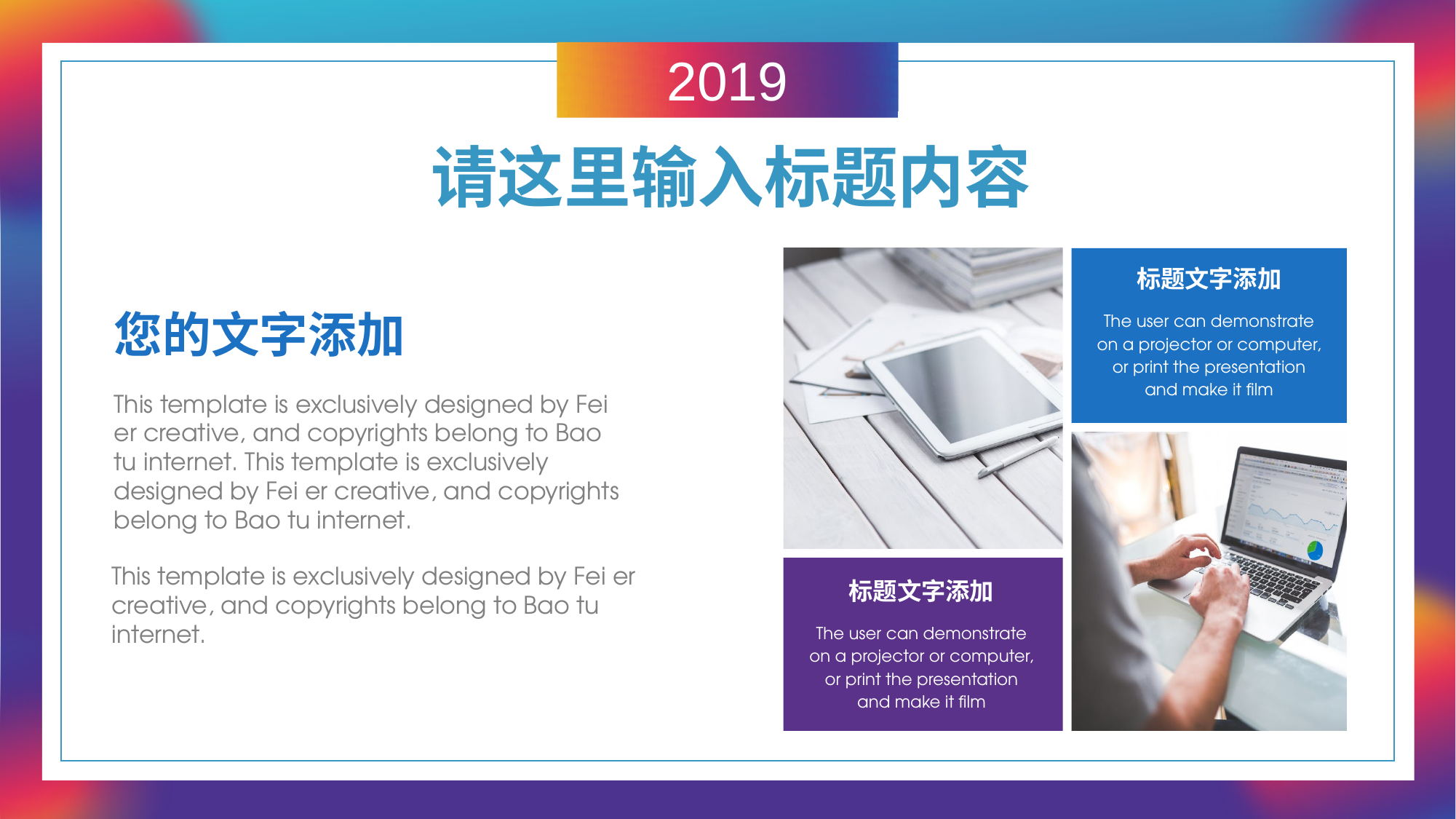

请这里输入标题内容

标题文字添加
The user can demonstrate on a projector or computer, or print the presentation and make it film
您的文字添加
This template is exclusively designed by Fei er creative, and copyrights belong to Bao tu internet. This template is exclusively designed by Fei er creative, and copyrights belong to Bao tu internet.
This template is exclusively designed by Fei er creative, and copyrights belong to Bao tu internet.

标题文字添加
The user can demonstrate on a projector or computer, or print the presentation and make it film